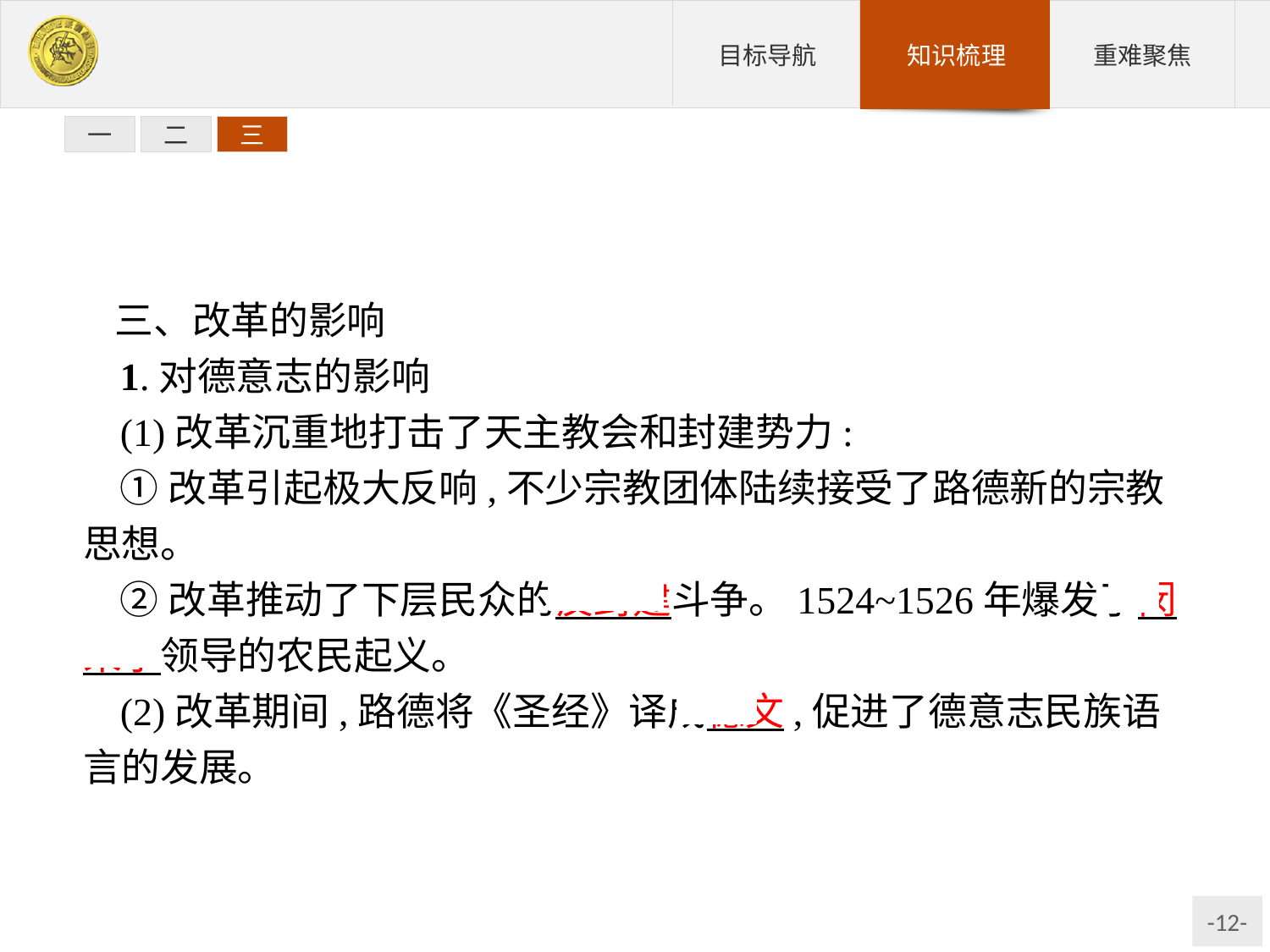

一
二
三
三、改革的影响
1.对德意志的影响
(1)改革沉重地打击了天主教会和封建势力:
①改革引起极大反响,不少宗教团体陆续接受了路德新的宗教思想。
②改革推动了下层民众的反封建斗争。1524~1526年爆发了闵采尔领导的农民起义。
(2)改革期间,路德将《圣经》译成德文,促进了德意志民族语言的发展。